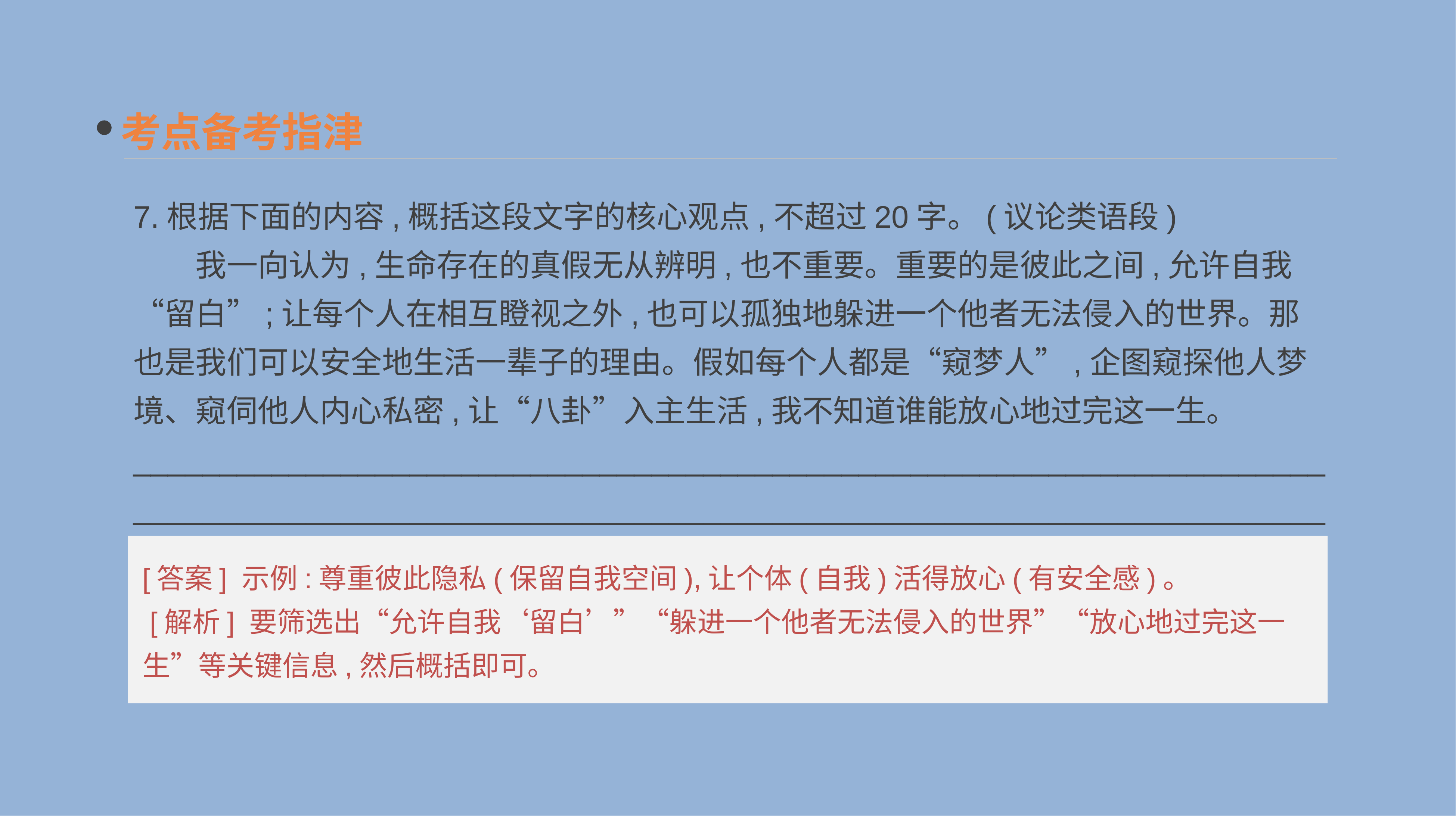

考点备考指津

7.根据下面的内容,概括这段文字的核心观点,不超过20字。(议论类语段)
　　我一向认为,生命存在的真假无从辨明,也不重要。重要的是彼此之间,允许自我“留白”;让每个人在相互瞪视之外,也可以孤独地躲进一个他者无法侵入的世界。那也是我们可以安全地生活一辈子的理由。假如每个人都是“窥梦人”,企图窥探他人梦境、窥伺他人内心私密,让“八卦”入主生活,我不知道谁能放心地过完这一生。
__________________________________________________________________________________________________________________________________________________________________________

[答案] 示例:尊重彼此隐私(保留自我空间),让个体(自我)活得放心(有安全感)。
 [解析] 要筛选出“允许自我‘留白’”“躲进一个他者无法侵入的世界”“放心地过完这一生”等关键信息,然后概括即可。